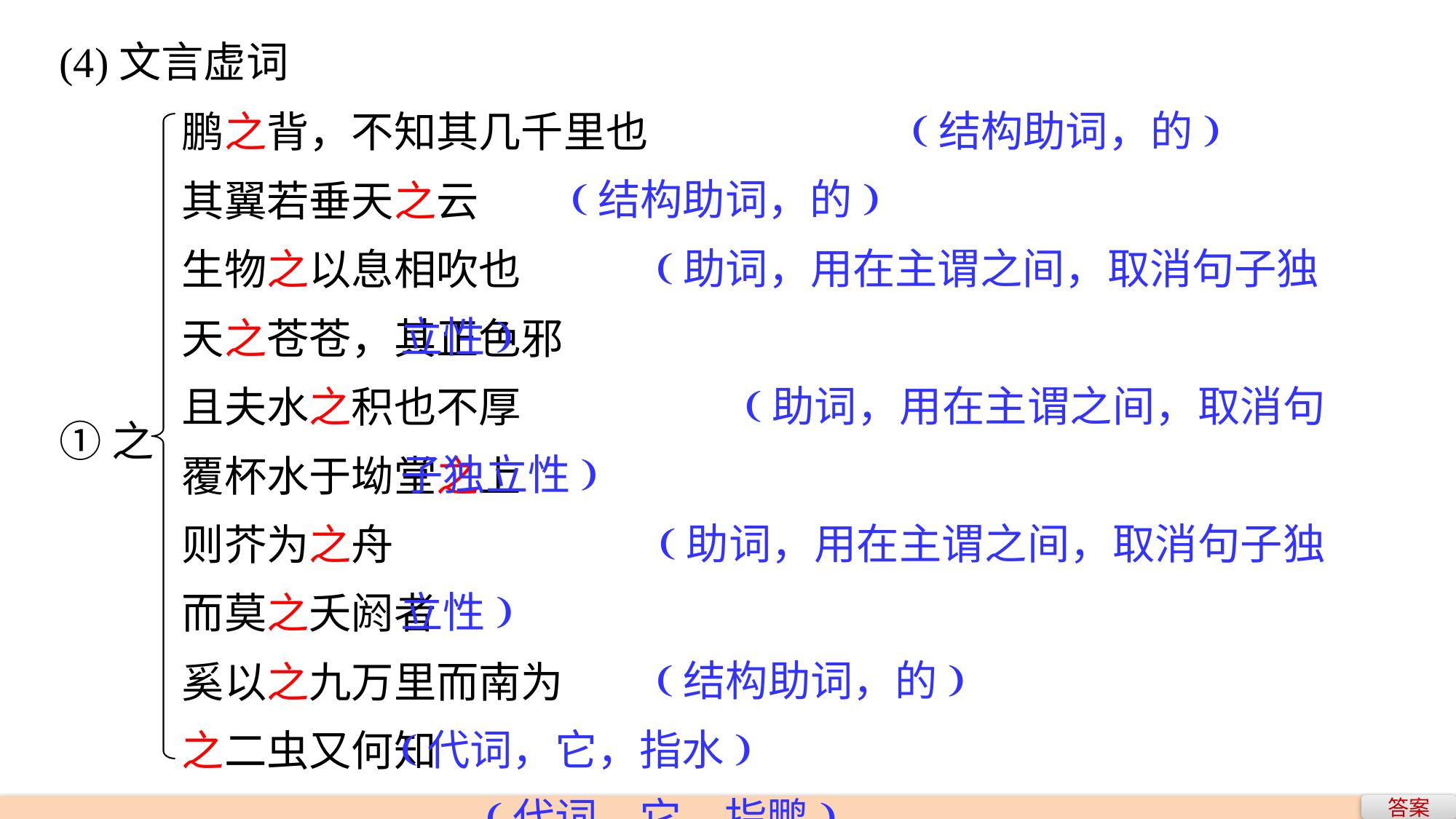

(4)文言虚词
                        (结构助词，的)
        (结构助词，的)
            (助词，用在主谓之间，取消句子独立性)
                (助词，用在主谓之间，取消句子独立性)
            (助词，用在主谓之间，取消句子独立性)
            (结构助词，的)
(代词，它，指水)
    (代词，它，指鹏)
                (动词，到，往)
    (代词，此)
鹏之背，不知其几千里也
其翼若垂天之云
生物之以息相吹也
天之苍苍，其正色邪
且夫水之积也不厚
覆杯水于坳堂之上
则芥为之舟
而莫之夭阏者
奚以之九万里而南为
之二虫又何知

①之
答案